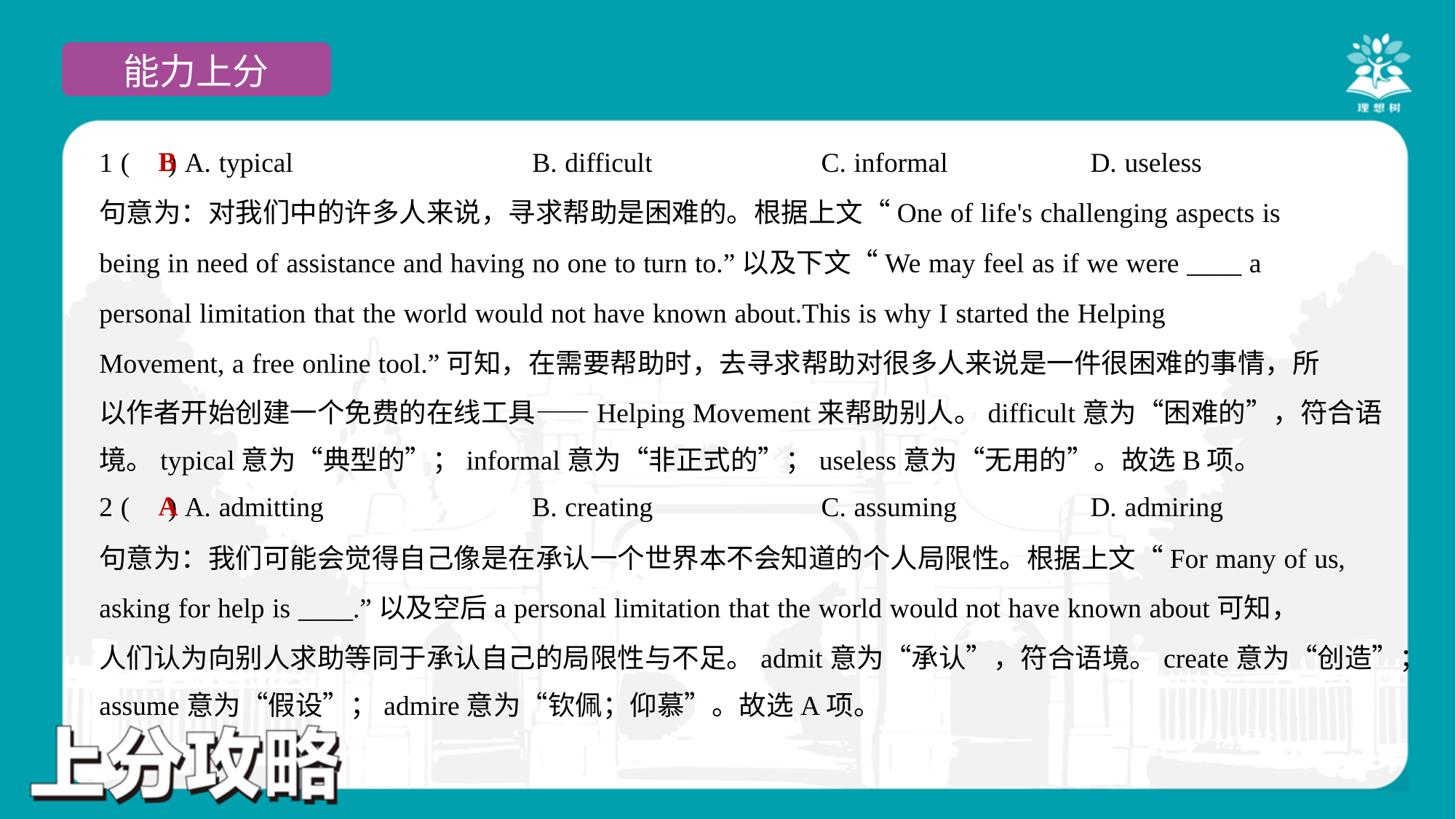

B
1 (     ) A. typical	B. difficult	C. informal	D. useless
句意为：对我们中的许多人来说，寻求帮助是困难的。根据上文“One of life's challenging aspects is
being in need of assistance and having no one to turn to.”以及下文“We may feel as if we were ____ a
personal limitation that the world would not have known about.This is why I started the Helping
Movement, a free online tool.”可知，在需要帮助时，去寻求帮助对很多人来说是一件很困难的事情，所
以作者开始创建一个免费的在线工具——Helping Movement来帮助别人。difficult意为“困难的”，符合语
境。typical意为“典型的”；informal意为“非正式的”；useless意为“无用的”。故选B项。
A
2 (     ) A. admitting	B. creating	C. assuming	D. admiring
句意为：我们可能会觉得自己像是在承认一个世界本不会知道的个人局限性。根据上文“For many of us,
asking for help is ____.”以及空后a personal limitation that the world would not have known about可知，
人们认为向别人求助等同于承认自己的局限性与不足。admit意为“承认”，符合语境。create意为“创造”；
assume意为“假设”；admire意为“钦佩；仰慕”。故选A项。